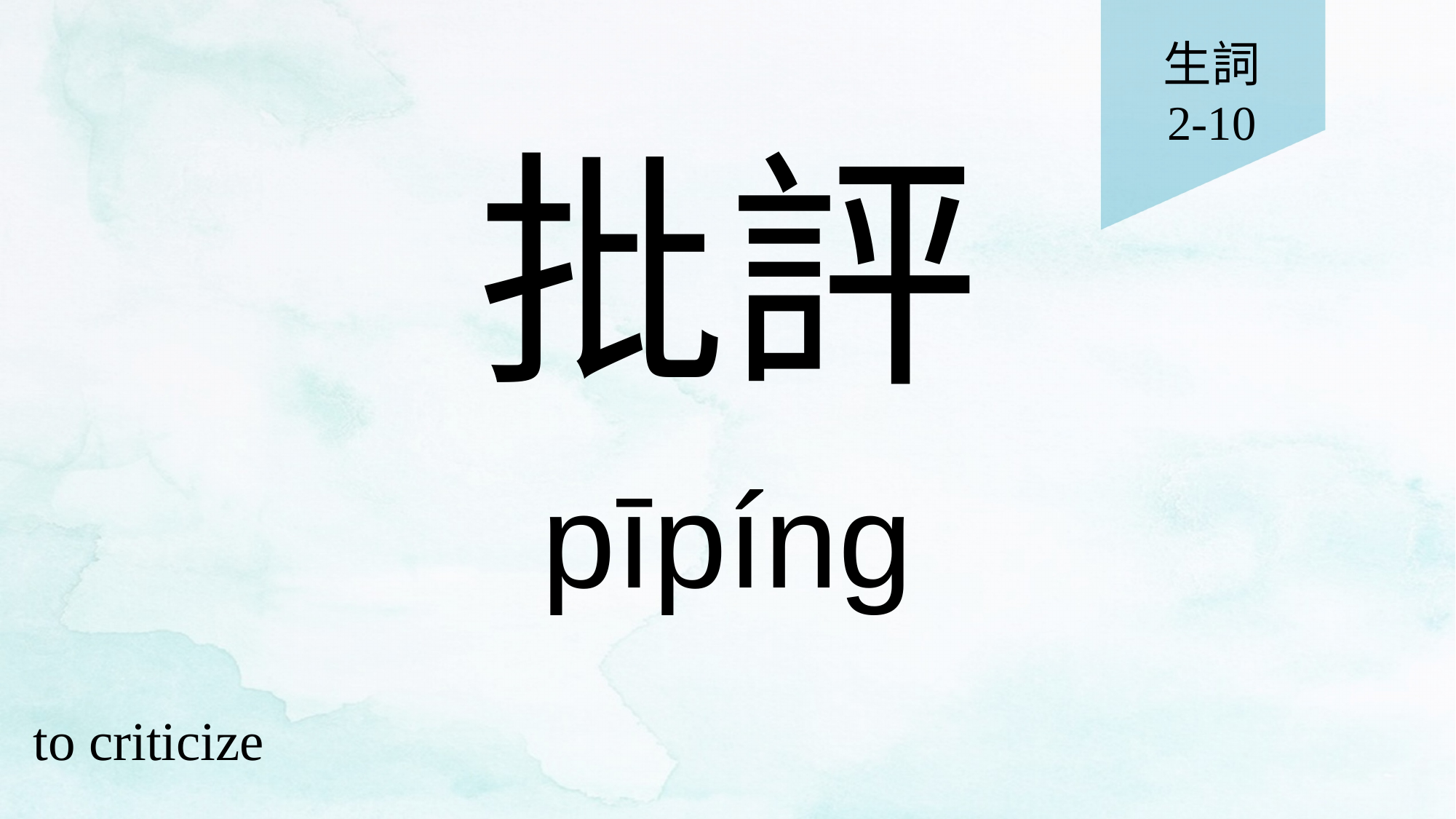

生詞
2-10
# 批評
pīpíng
to criticize